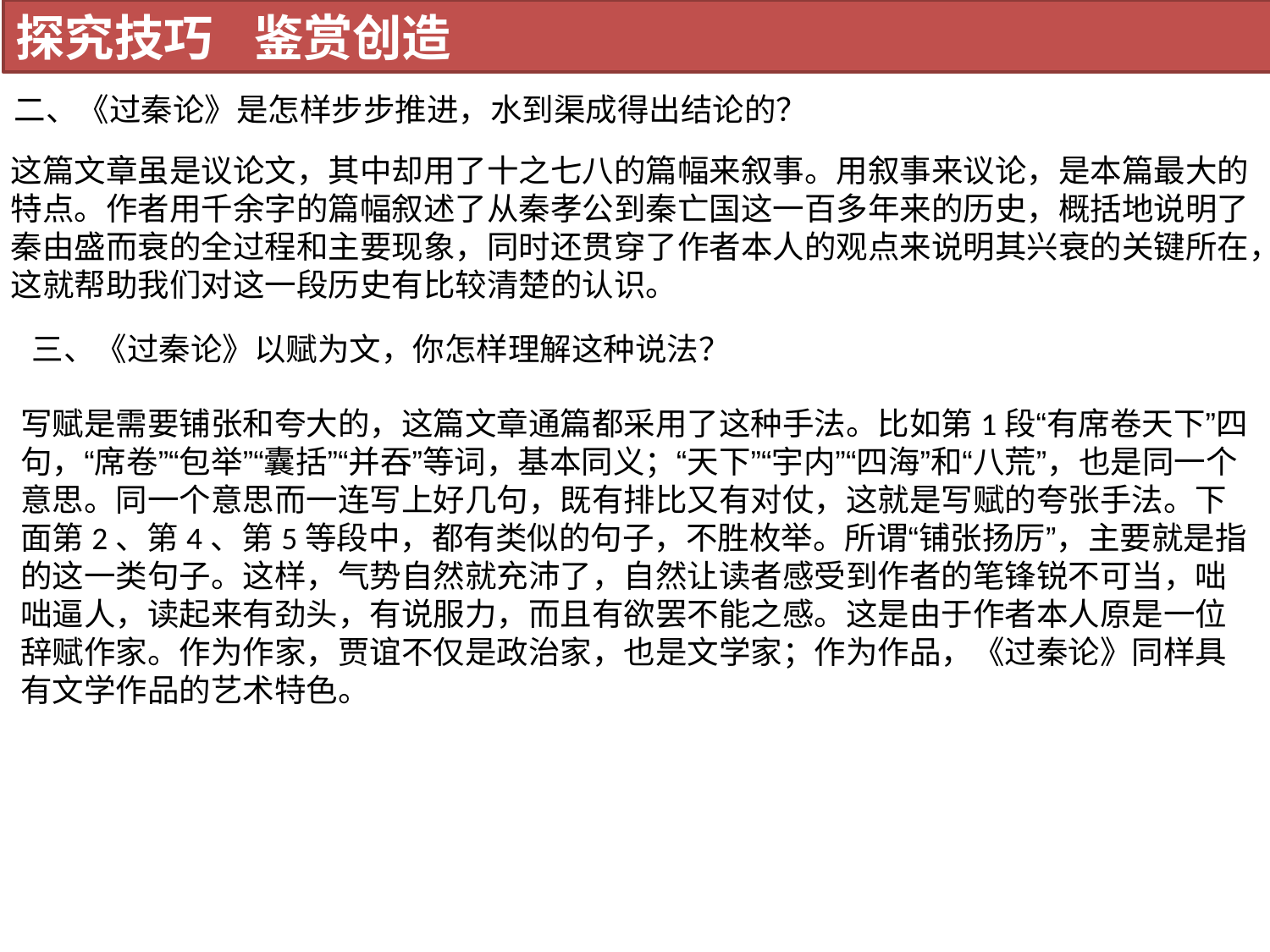

探究技巧   鉴赏创造
二、《过秦论》是怎样步步推进，水到渠成得出结论的？
这篇文章虽是议论文，其中却用了十之七八的篇幅来叙事。用叙事来议论，是本篇最大的特点。作者用千余字的篇幅叙述了从秦孝公到秦亡国这一百多年来的历史，概括地说明了秦由盛而衰的全过程和主要现象，同时还贯穿了作者本人的观点来说明其兴衰的关键所在，这就帮助我们对这一段历史有比较清楚的认识。
三、《过秦论》以赋为文，你怎样理解这种说法？
写赋是需要铺张和夸大的，这篇文章通篇都采用了这种手法。比如第1段“有席卷天下”四句，“席卷”“包举”“囊括”“并吞”等词，基本同义；“天下”“宇内”“四海”和“八荒”，也是同一个意思。同一个意思而一连写上好几句，既有排比又有对仗，这就是写赋的夸张手法。下面第2、第4、第5等段中，都有类似的句子，不胜枚举。所谓“铺张扬厉”，主要就是指的这一类句子。这样，气势自然就充沛了，自然让读者感受到作者的笔锋锐不可当，咄咄逼人，读起来有劲头，有说服力，而且有欲罢不能之感。这是由于作者本人原是一位辞赋作家。作为作家，贾谊不仅是政治家，也是文学家；作为作品，《过秦论》同样具有文学作品的艺术特色。